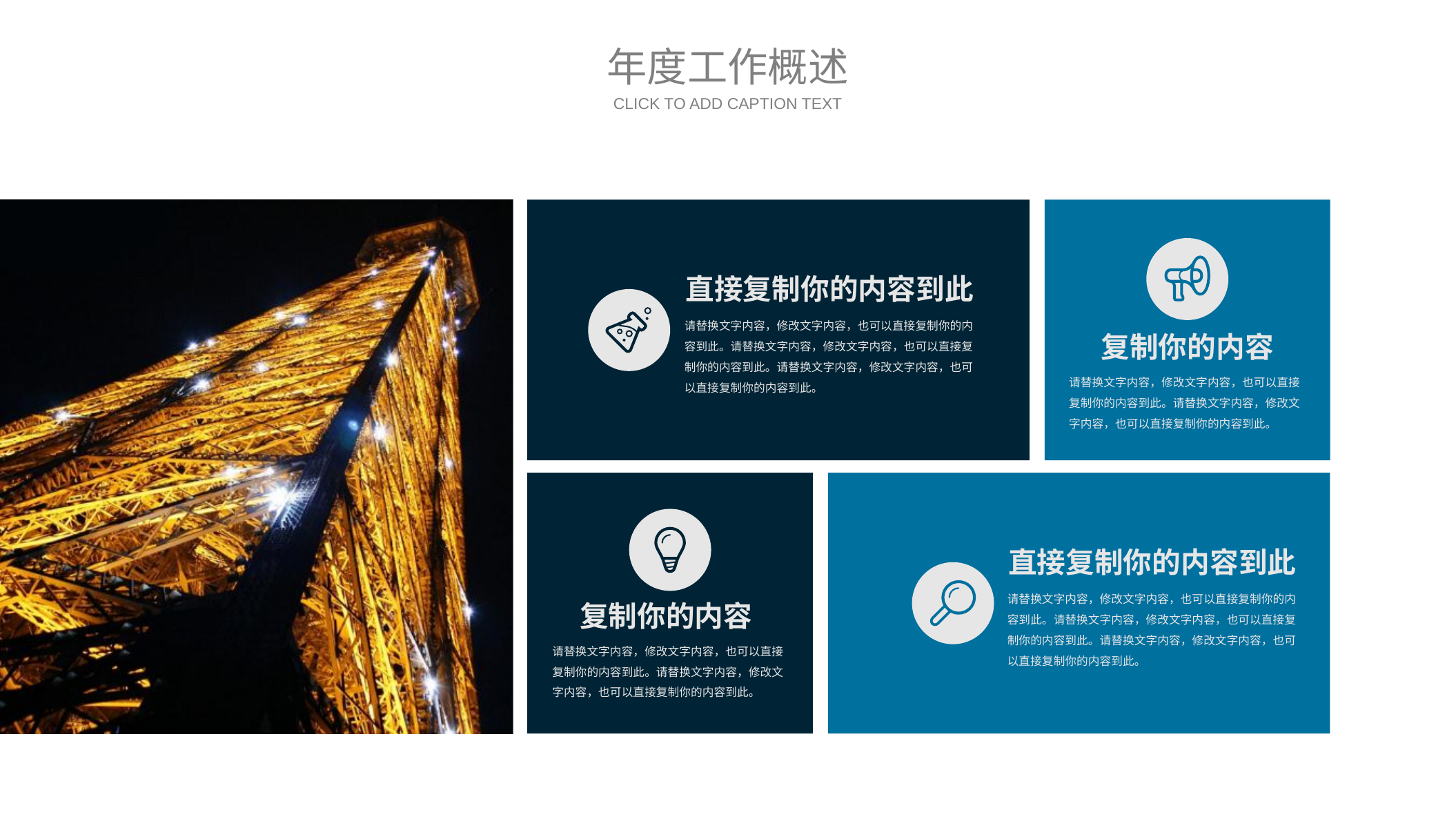

年度工作概述
CLICK TO ADD CAPTION TEXT

直接复制你的内容到此
请替换文字内容，修改文字内容，也可以直接复制你的内容到此。请替换文字内容，修改文字内容，也可以直接复制你的内容到此。请替换文字内容，修改文字内容，也可以直接复制你的内容到此。

复制你的内容
请替换文字内容，修改文字内容，也可以直接复制你的内容到此。请替换文字内容，修改文字内容，也可以直接复制你的内容到此。

直接复制你的内容到此
请替换文字内容，修改文字内容，也可以直接复制你的内容到此。请替换文字内容，修改文字内容，也可以直接复制你的内容到此。请替换文字内容，修改文字内容，也可以直接复制你的内容到此。

复制你的内容
请替换文字内容，修改文字内容，也可以直接复制你的内容到此。请替换文字内容，修改文字内容，也可以直接复制你的内容到此。